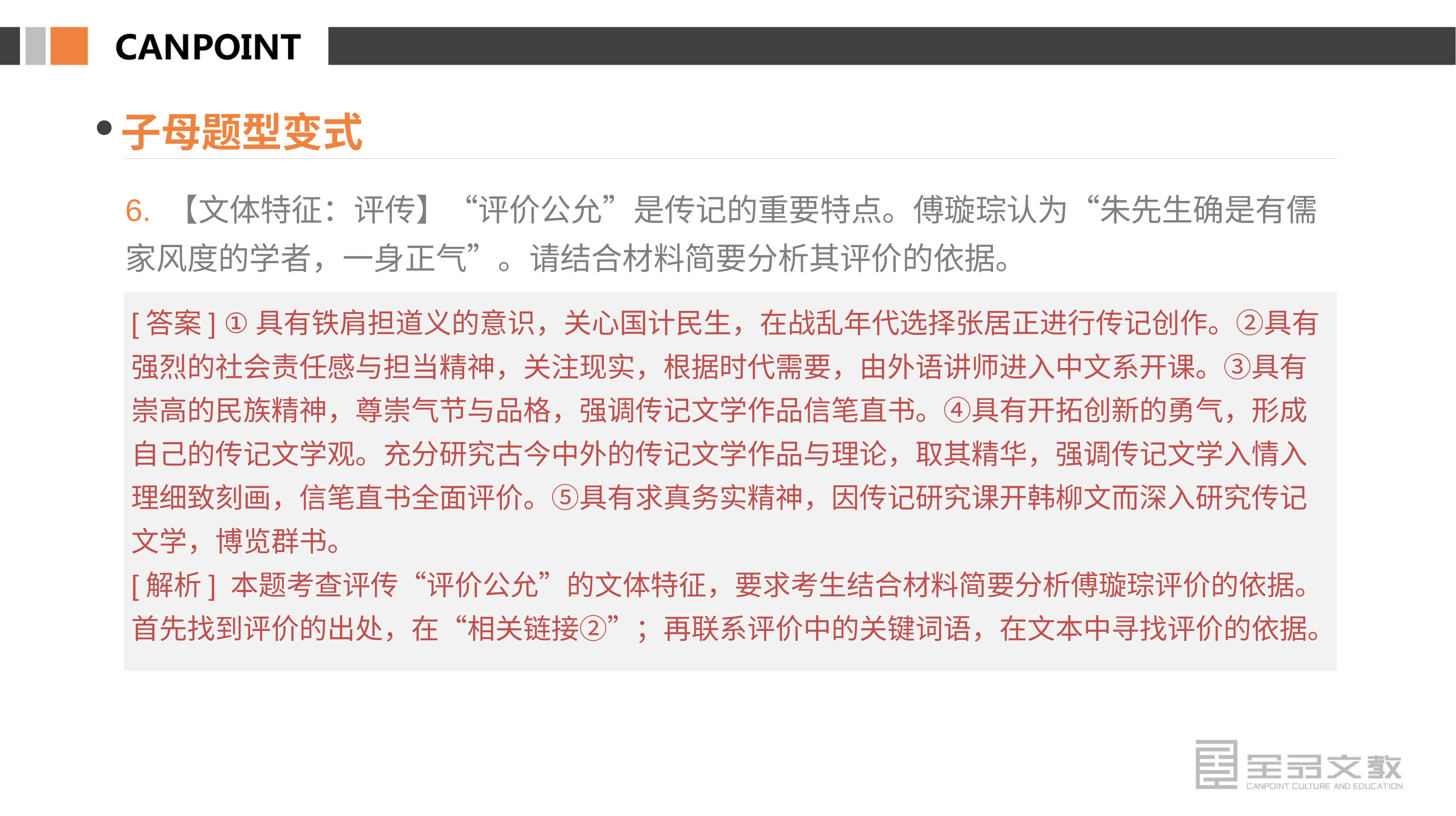

子母题型变式

6. 【文体特征：评传】“评价公允”是传记的重要特点。傅璇琮认为“朱先生确是有儒家风度的学者，一身正气”。请结合材料简要分析其评价的依据。

[答案] ①具有铁肩担道义的意识，关心国计民生，在战乱年代选择张居正进行传记创作。②具有强烈的社会责任感与担当精神，关注现实，根据时代需要，由外语讲师进入中文系开课。③具有崇高的民族精神，尊崇气节与品格，强调传记文学作品信笔直书。④具有开拓创新的勇气，形成自己的传记文学观。充分研究古今中外的传记文学作品与理论，取其精华，强调传记文学入情入理细致刻画，信笔直书全面评价。⑤具有求真务实精神，因传记研究课开韩柳文而深入研究传记文学，博览群书。
[解析] 本题考查评传“评价公允”的文体特征，要求考生结合材料简要分析傅璇琮评价的依据。首先找到评价的出处，在“相关链接②”；再联系评价中的关键词语，在文本中寻找评价的依据。